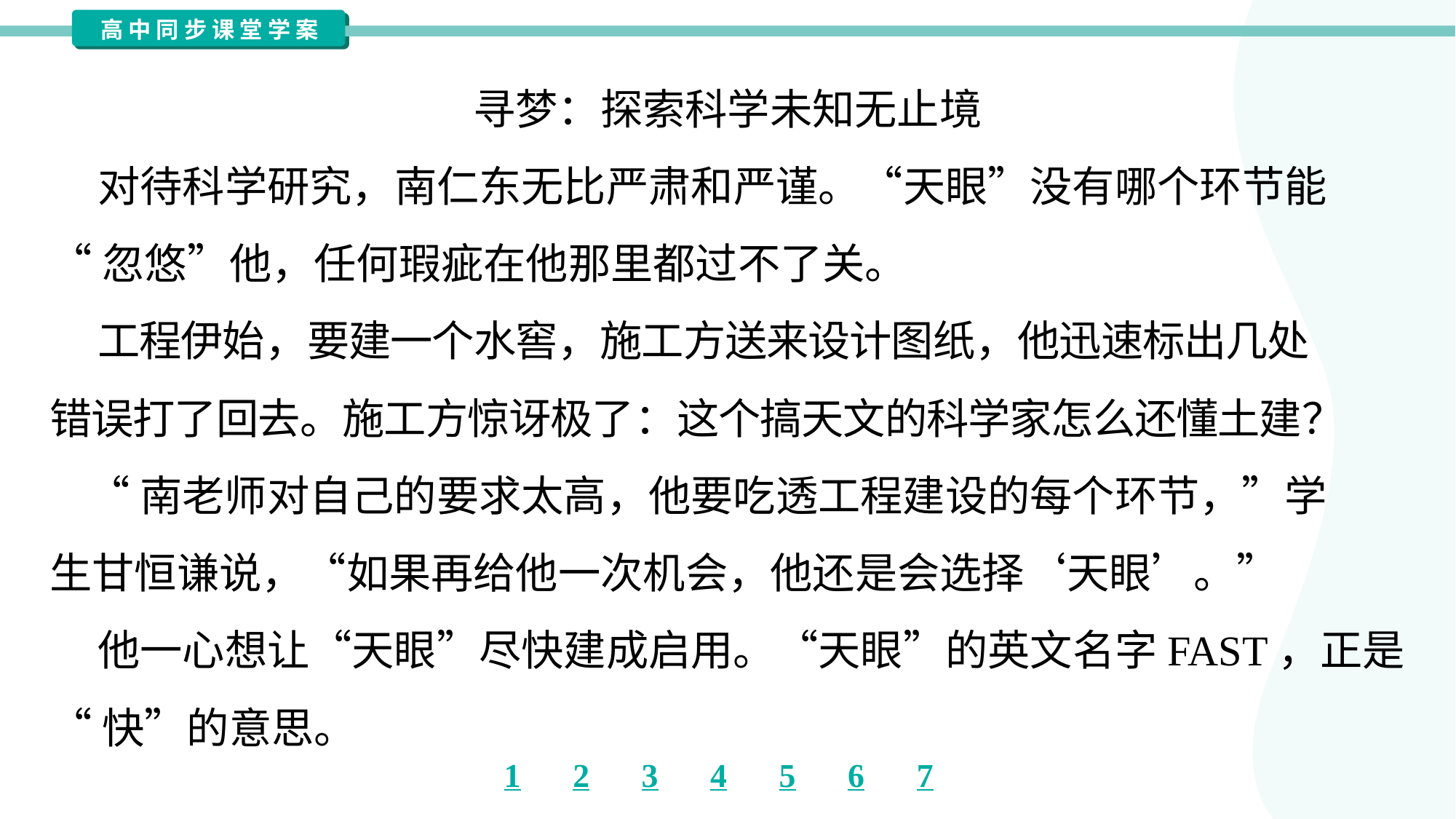

寻梦：探索科学未知无止境
    对待科学研究，南仁东无比严肃和严谨。“天眼”没有哪个环节能
“忽悠”他，任何瑕疵在他那里都过不了关。
    工程伊始，要建一个水窖，施工方送来设计图纸，他迅速标出几处
错误打了回去。施工方惊讶极了：这个搞天文的科学家怎么还懂土建？
    “南老师对自己的要求太高，他要吃透工程建设的每个环节，”学
生甘恒谦说，“如果再给他一次机会，他还是会选择‘天眼’。”
    他一心想让“天眼”尽快建成启用。“天眼”的英文名字FAST，正是
“快”的意思。